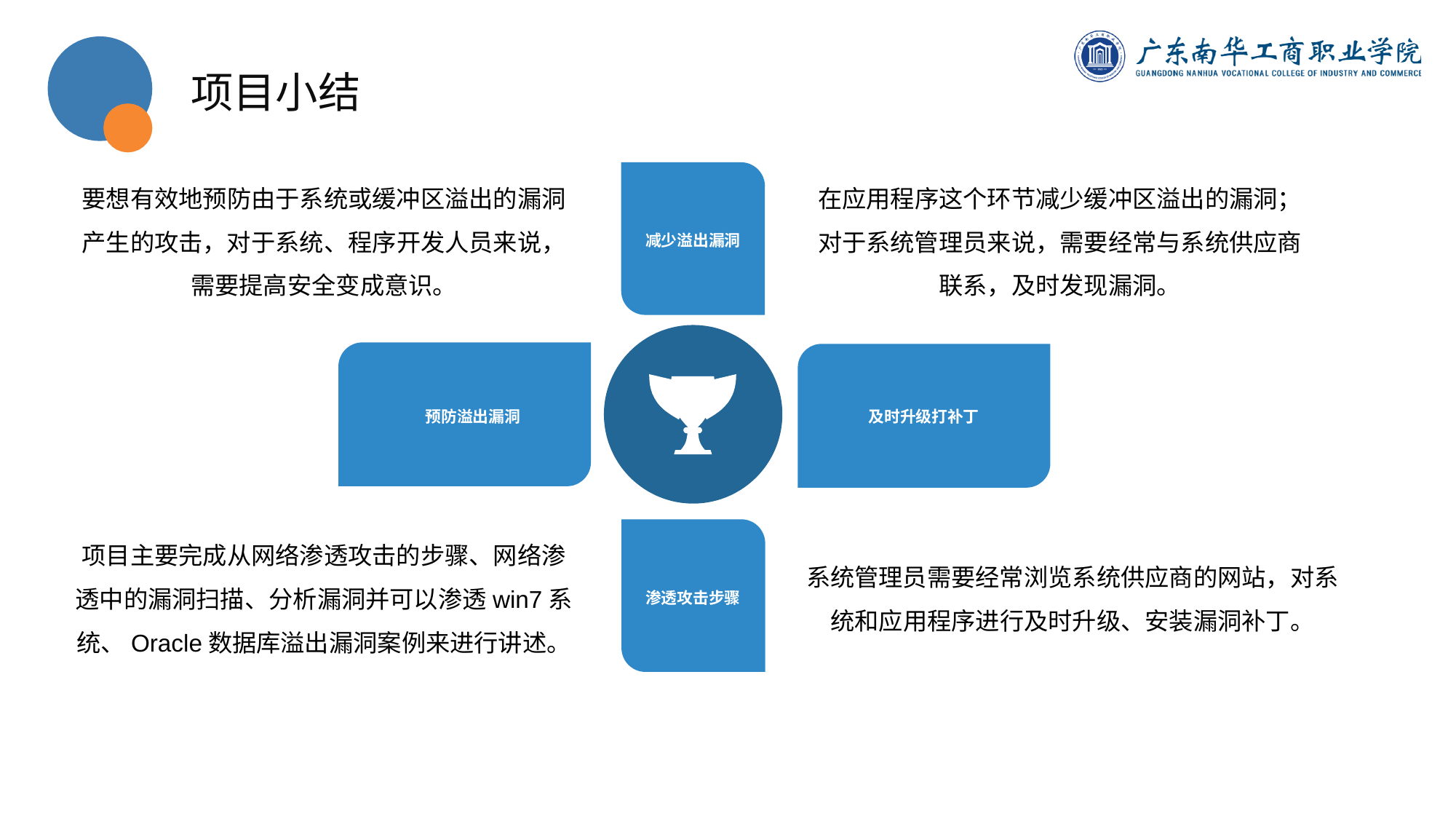

项目小结

要想有效地预防由于系统或缓冲区溢出的漏洞产生的攻击，对于系统、程序开发人员来说，需要提高安全变成意识。
在应用程序这个环节减少缓冲区溢出的漏洞；对于系统管理员来说，需要经常与系统供应商联系，及时发现漏洞。

输入
标题
减少溢出漏洞

预防溢出漏洞
及时升级打补丁
系统管理员需要经常浏览系统供应商的网站，对系统和应用程序进行及时升级、安装漏洞补丁。
项目主要完成从网络渗透攻击的步骤、网络渗透中的漏洞扫描、分析漏洞并可以渗透win7系统、Oracle数据库溢出漏洞案例来进行讲述。

渗透攻击步骤